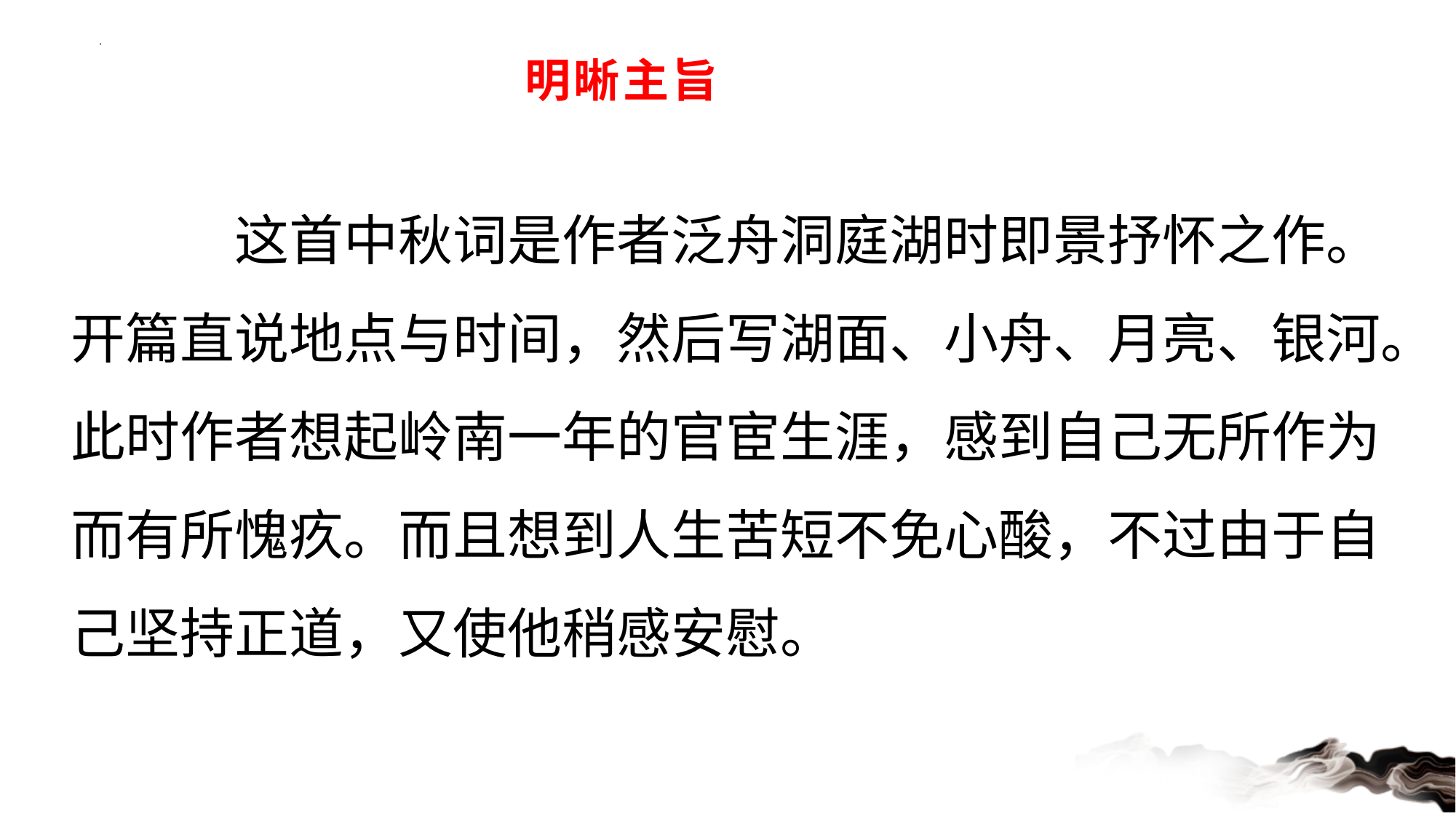

# 明晰主旨
这首中秋词是作者泛舟洞庭湖时即景抒怀之作。开篇直说地点与时间，然后写湖面、小舟、月亮、银河。此时作者想起岭南一年的官宦生涯，感到自己无所作为而有所愧疚。而且想到人生苦短不免心酸，不过由于自己坚持正道，又使他稍感安慰。